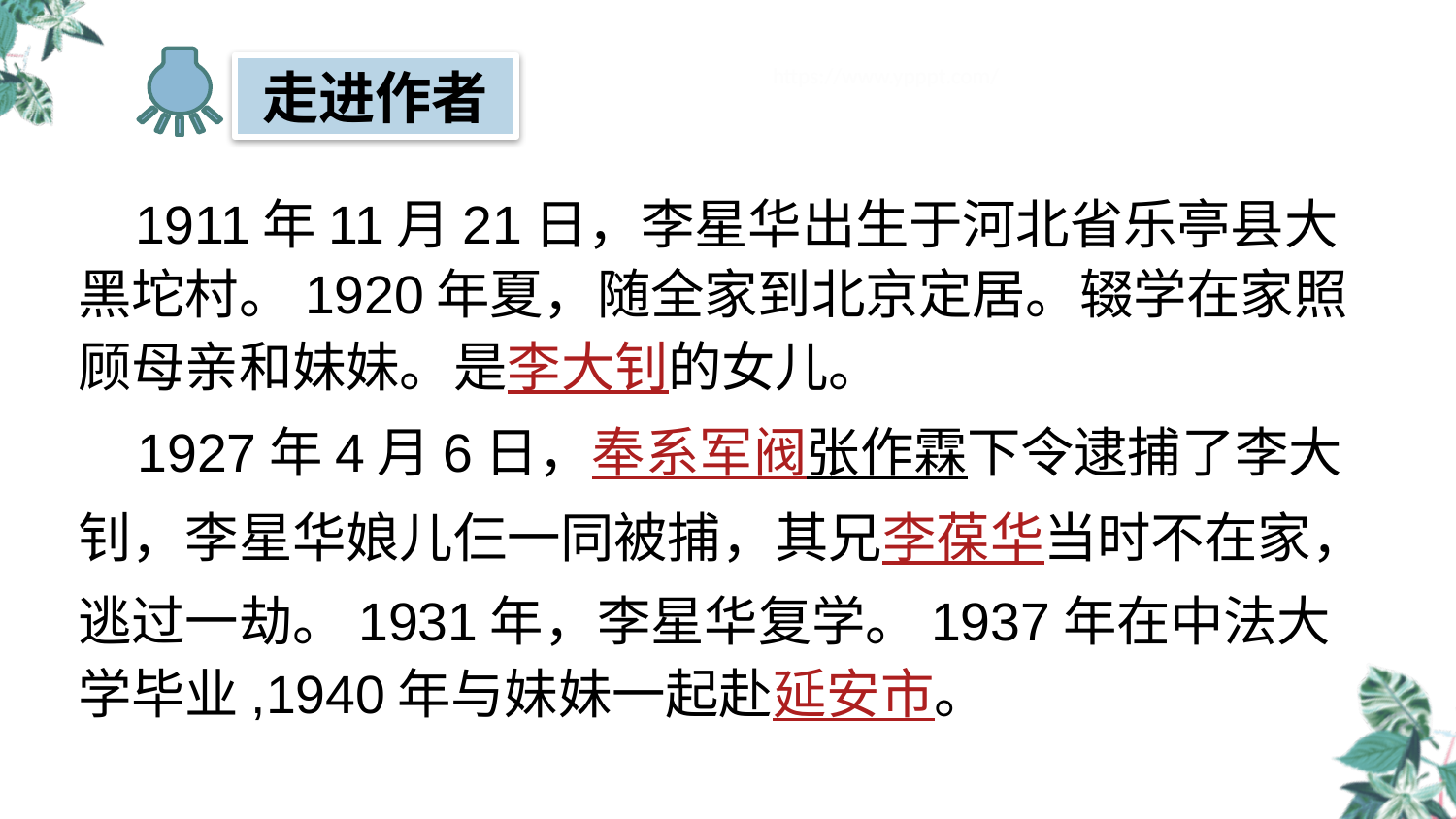

走进作者
https://www.ypppt.com/
      1911年11月21日，李星华出生于河北省乐亭县大黑坨村。1920年夏，随全家到北京定居。辍学在家照顾母亲和妹妹。是李大钊的女儿。
    1927年4月6日，奉系军阀张作霖下令逮捕了李大钊，李星华娘儿仨一同被捕，其兄李葆华当时不在家，逃过一劫。1931年，李星华复学。1937年在中法大学毕业,1940年与妹妹一起赴延安市。